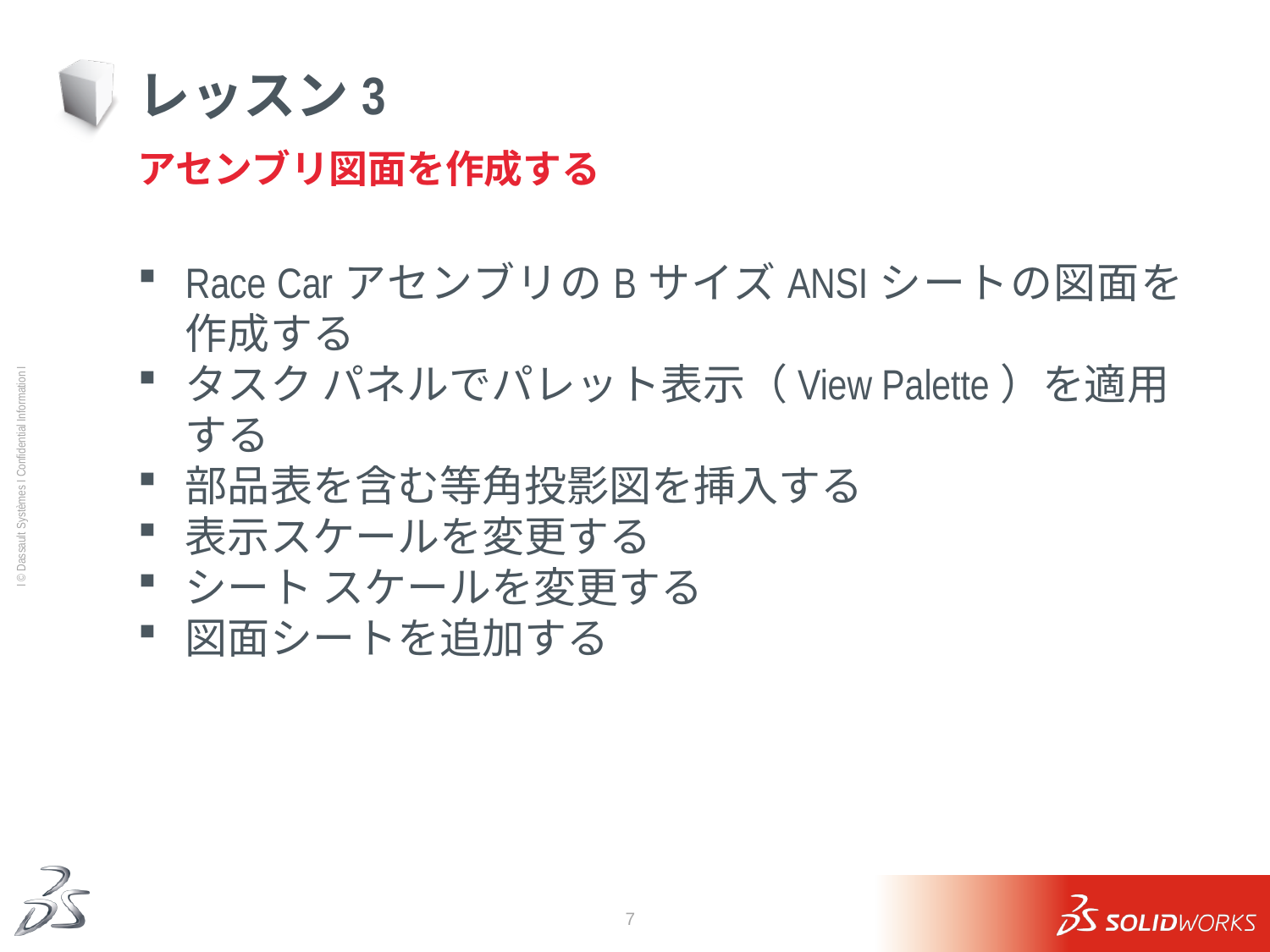

# レッスン3
アセンブリ図面を作成する
Race CarアセンブリのBサイズANSIシートの図面を作成する
タスク パネルでパレット表示（View Palette）を適用する
部品表を含む等角投影図を挿入する
表示スケールを変更する
シート スケールを変更する
図面シートを追加する